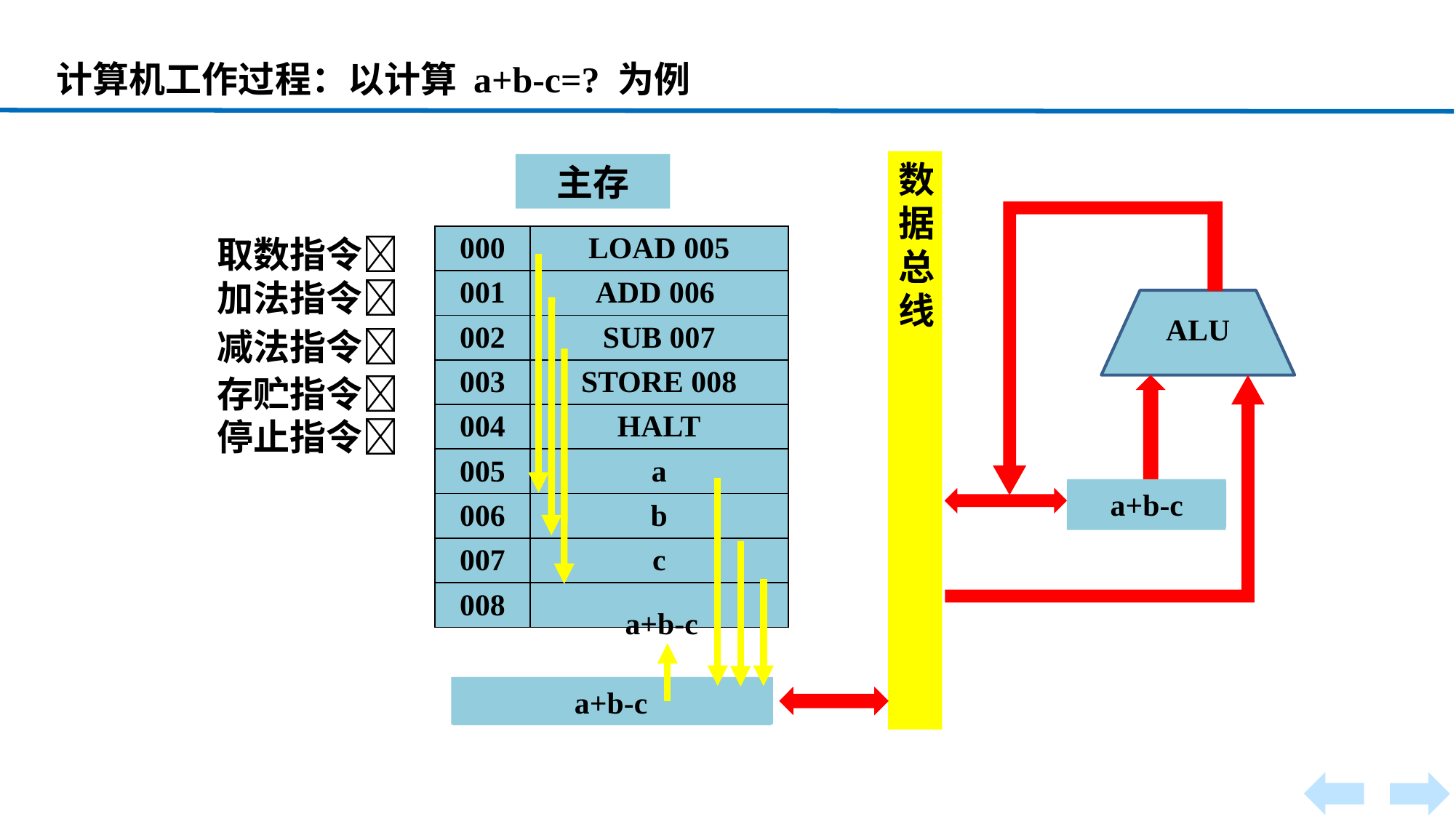

计算机工作过程：以计算 a+b-c=? 为例
数据总线

主存

| 000 | LOAD 005 |
| --- | --- |
| 001 | ADD 006 |
| 002 | SUB 007 |
| 003 | STORE 008 |
| 004 | HALT |
| 005 | a |
| 006 | b |
| 007 | c |
| 008 |  |
取数指令→
加法指令→

ALU
减法指令→
存贮指令→

停止指令→
a
累加器
a+b-c
a+b

a+b-c
a
数据寄存器
a+b-c
c
b